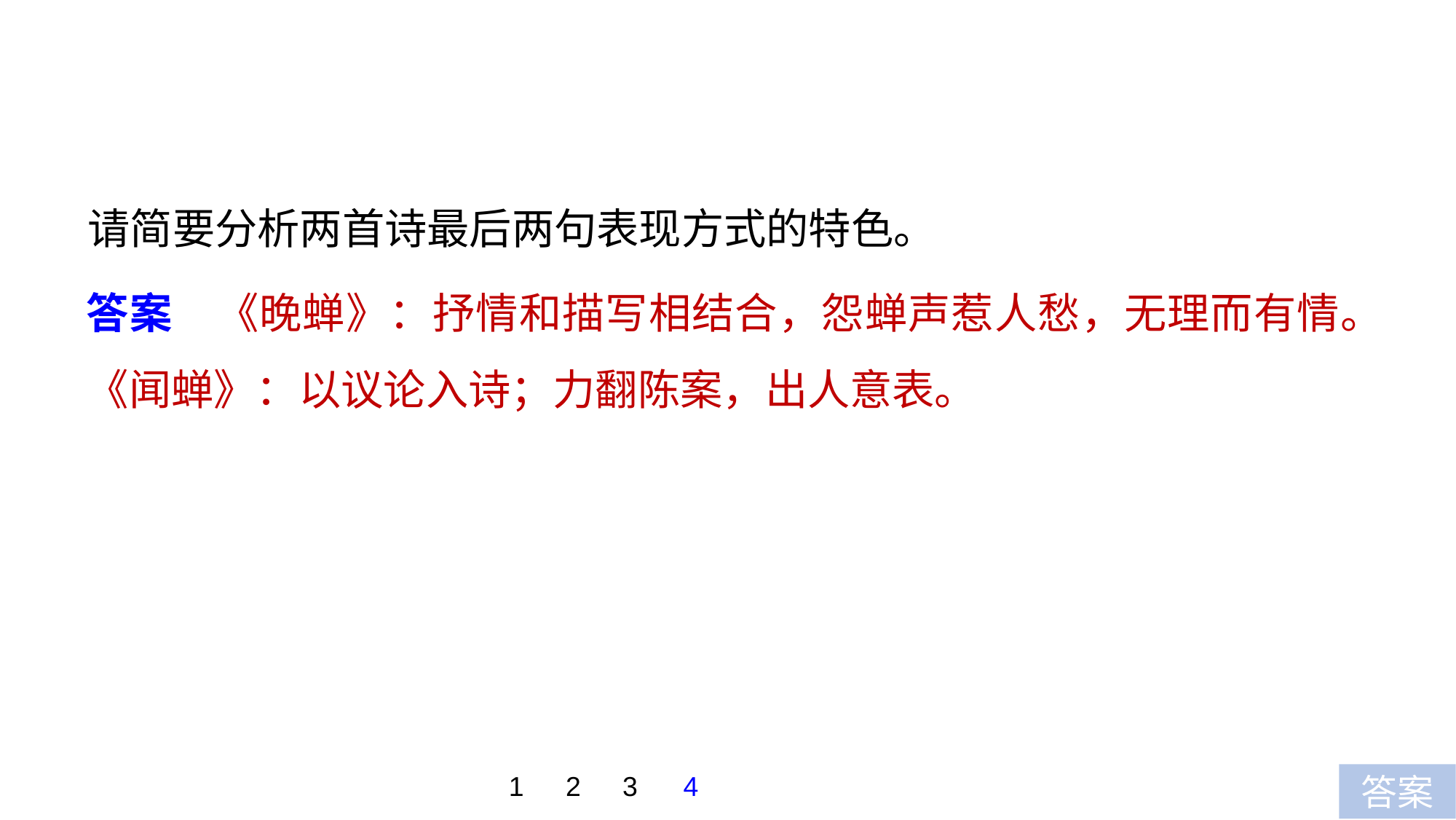

请简要分析两首诗最后两句表现方式的特色。
答案　《晚蝉》：抒情和描写相结合，怨蝉声惹人愁，无理而有情。《闻蝉》：以议论入诗；力翻陈案，出人意表。
1
2
3
4
答案